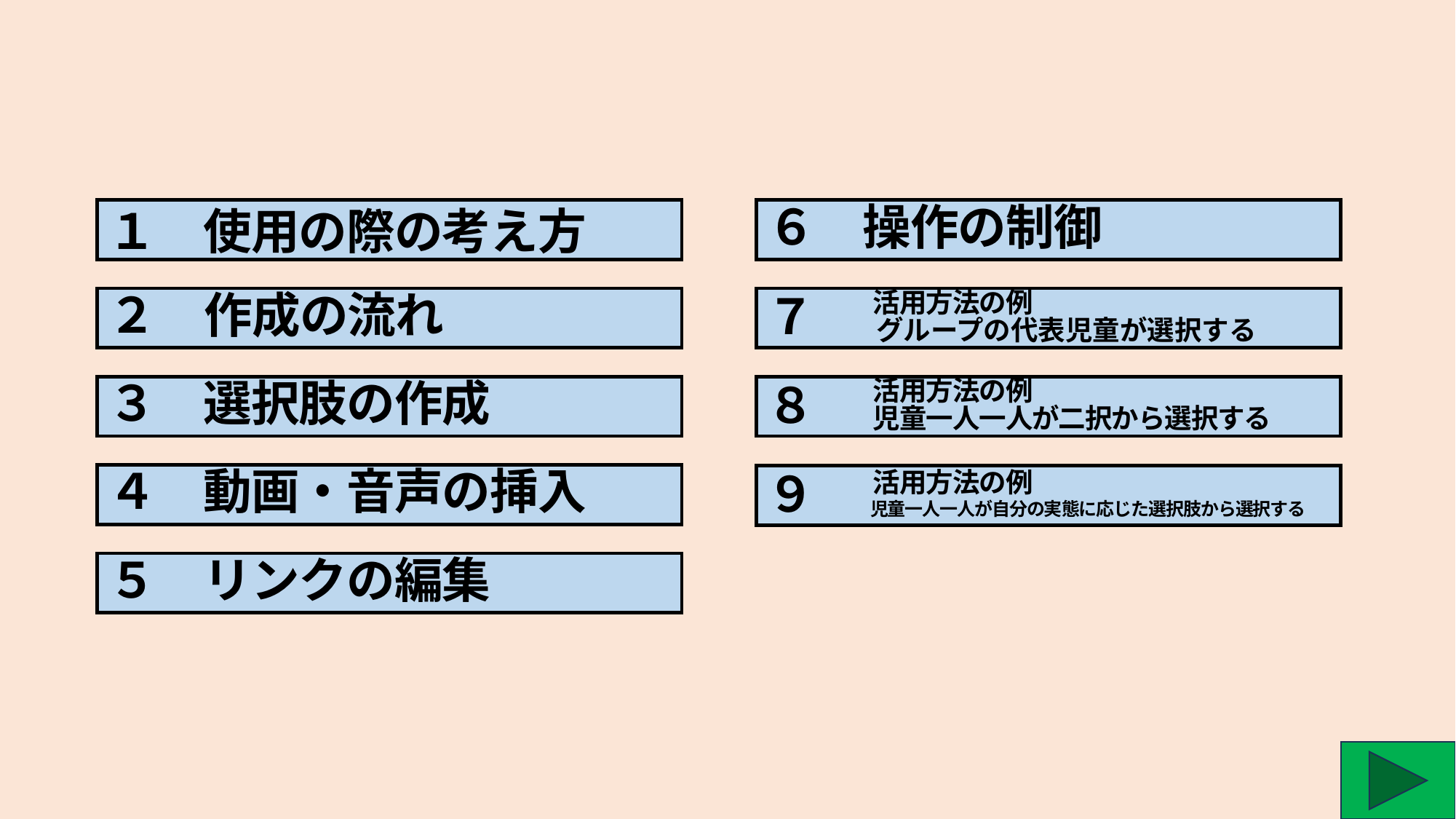

１　使用の際の考え方
６　操作の制御
７
　　　　活用方法の例
　　　　グループの代表児童が選択する
２　作成の流れ
８
　　　　活用方法の例
　　　　児童一人一人が二択から選択する
３　選択肢の作成
９
　　　　活用方法の例
　　　　　児童一人一人が自分の実態に応じた選択肢から選択する
４　動画・音声の挿入
５　リンクの編集